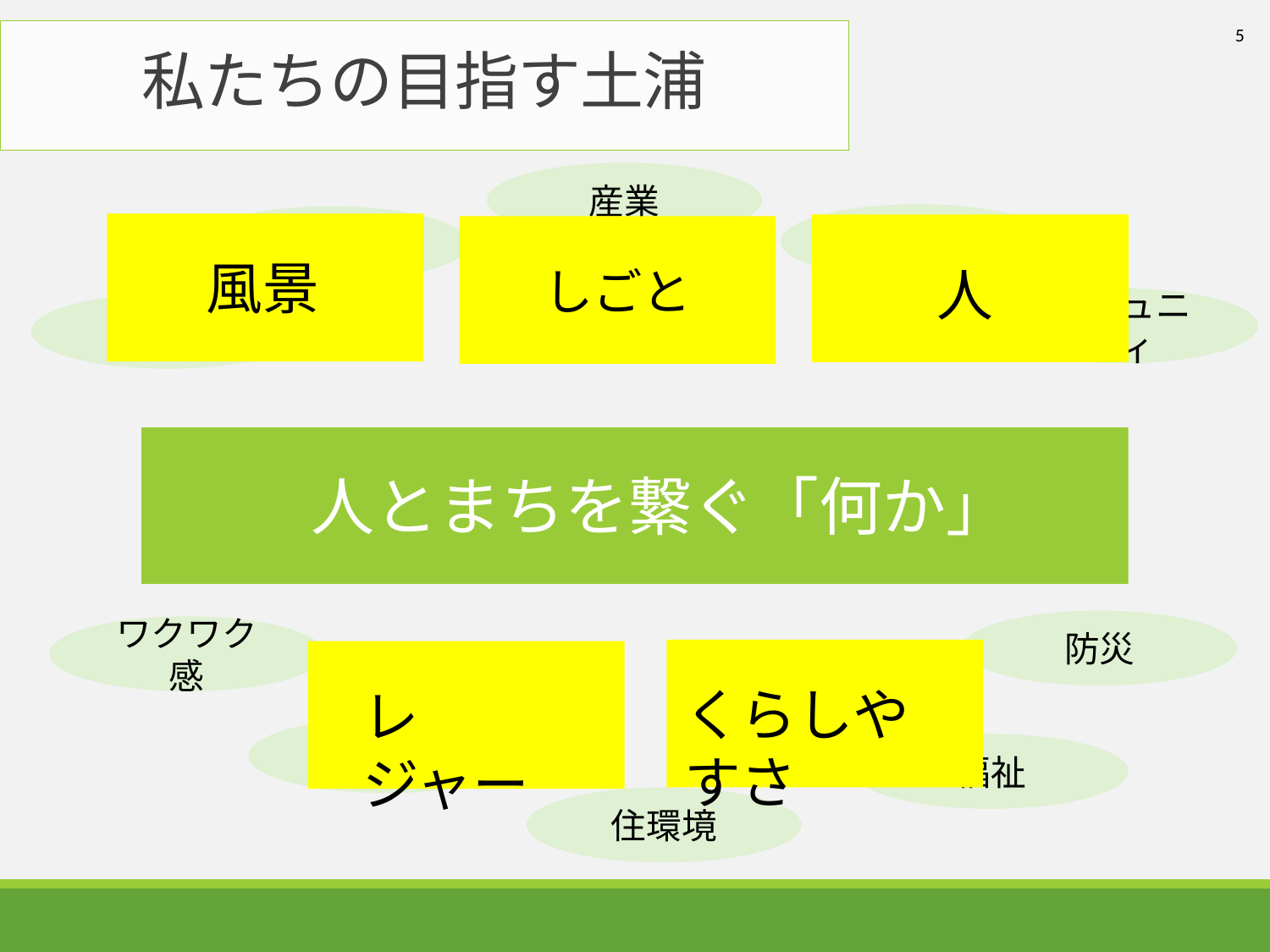

5
# 私たちの目指す土浦
産業
市民協働
歴史

風景

人
しごと
コミュニティ
情景

人とまちを繋ぐ「何か」
防災
ワクワク感

くらしやすさ

レジャー
観光地
福祉
住環境